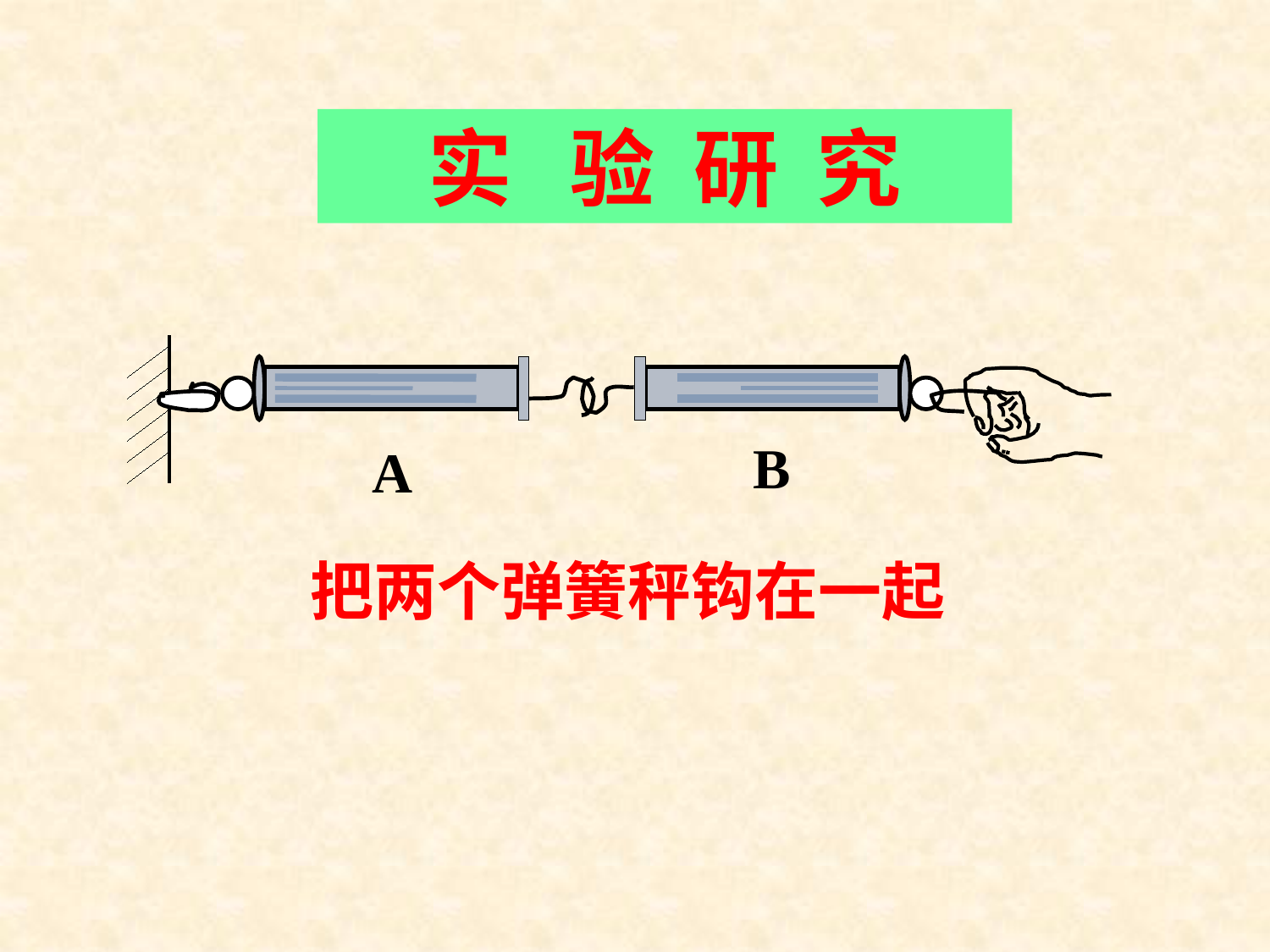

实   验  研  究

B

A
把两个弹簧秤钩在一起